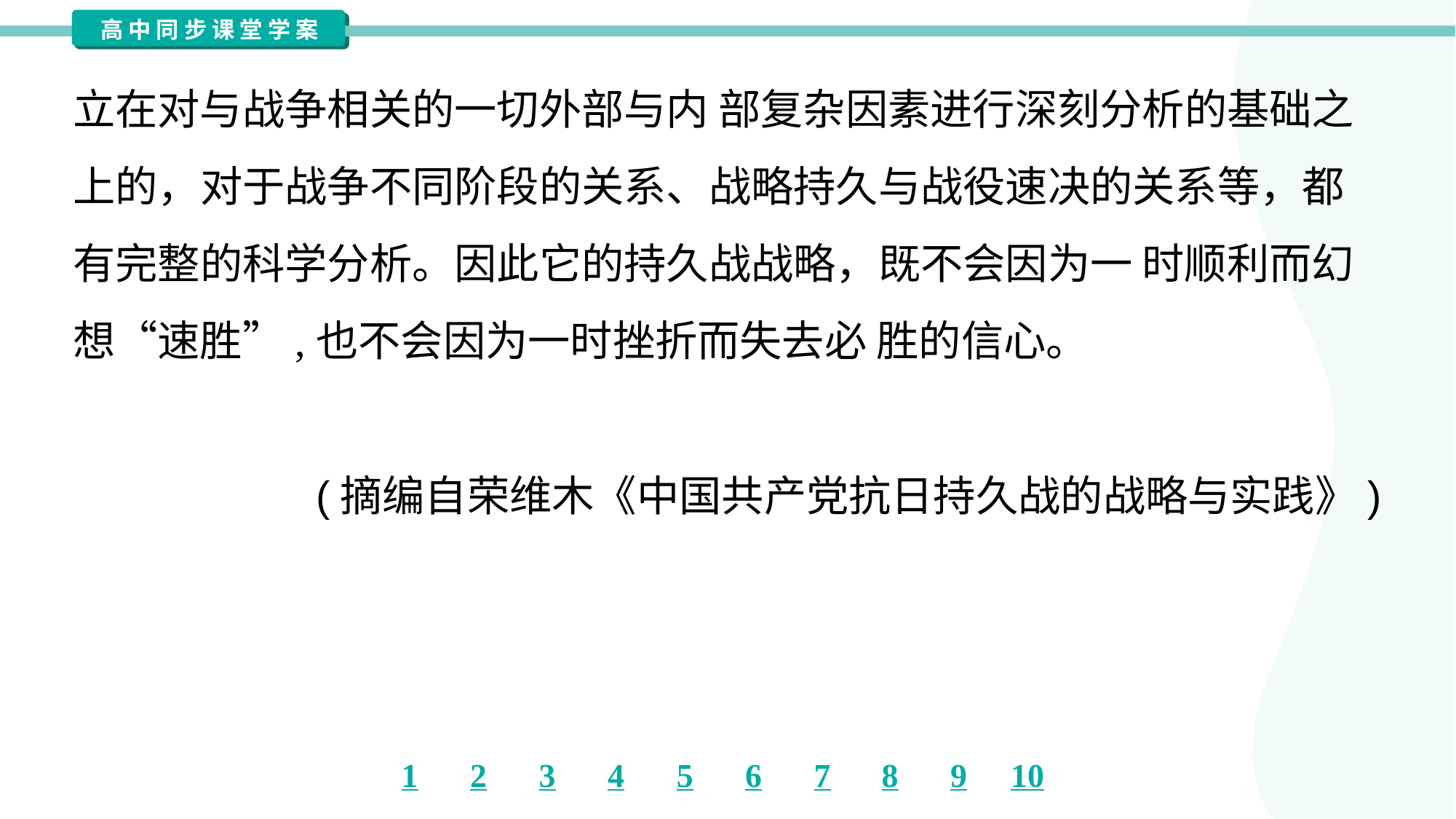

立在对与战争相关的一切外部与内 部复杂因素进行深刻分析的基础之
上的，对于战争不同阶段的关系、战略持久与战役速决的关系等，都
有完整的科学分析。因此它的持久战战略，既不会因为一 时顺利而幻
想“速胜”,也不会因为一时挫折而失去必 胜的信心。

(摘编自荣维木《中国共产党抗日持久战的战略与实践》)